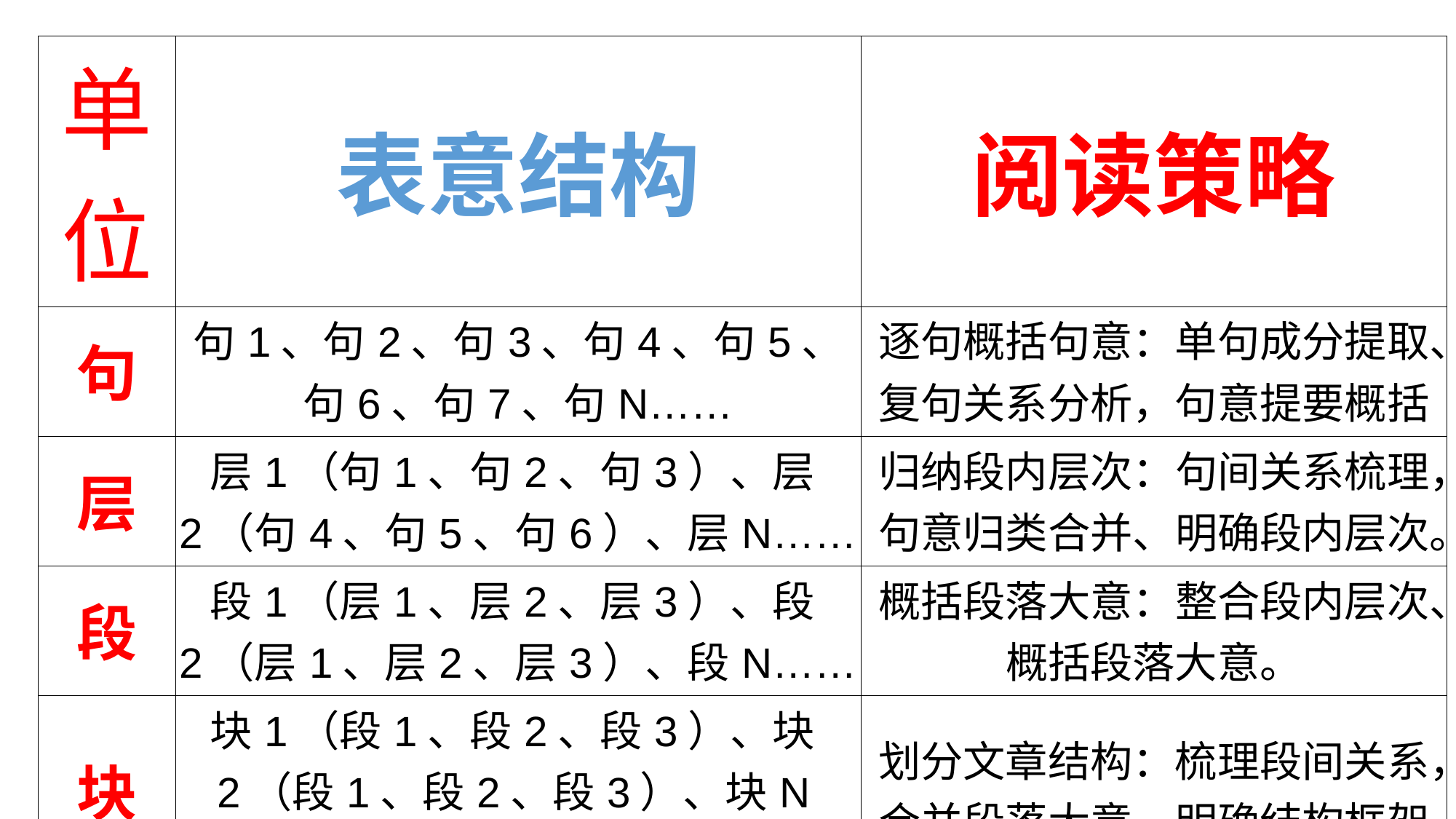

| 单位 | 表意结构 | 阅读策略 |
| --- | --- | --- |
| 句 | 句1、句2、句3、句4、句5、句6、句7、句N…… | 逐句概括句意：单句成分提取、复句关系分析，句意提要概括 |
| 层 | 层1（句1、句2、句3）、层2（句4、句5、句6）、层N…… | 归纳段内层次：句间关系梳理，句意归类合并、明确段内层次。 |
| 段 | 段1（层1、层2、层3）、段2（层1、层2、层3）、段N…… | 概括段落大意：整合段内层次、概括段落大意。 |
| 块 | 块1（段1、段2、段3）、块2（段1、段2、段3）、块N（段N）…… | 划分文章结构：梳理段间关系，合并段落大意，明确结构框架 |
| 篇 | 篇章 | 概括文章大意：归纳各部分之间的内容，概括文章的旨意。 |